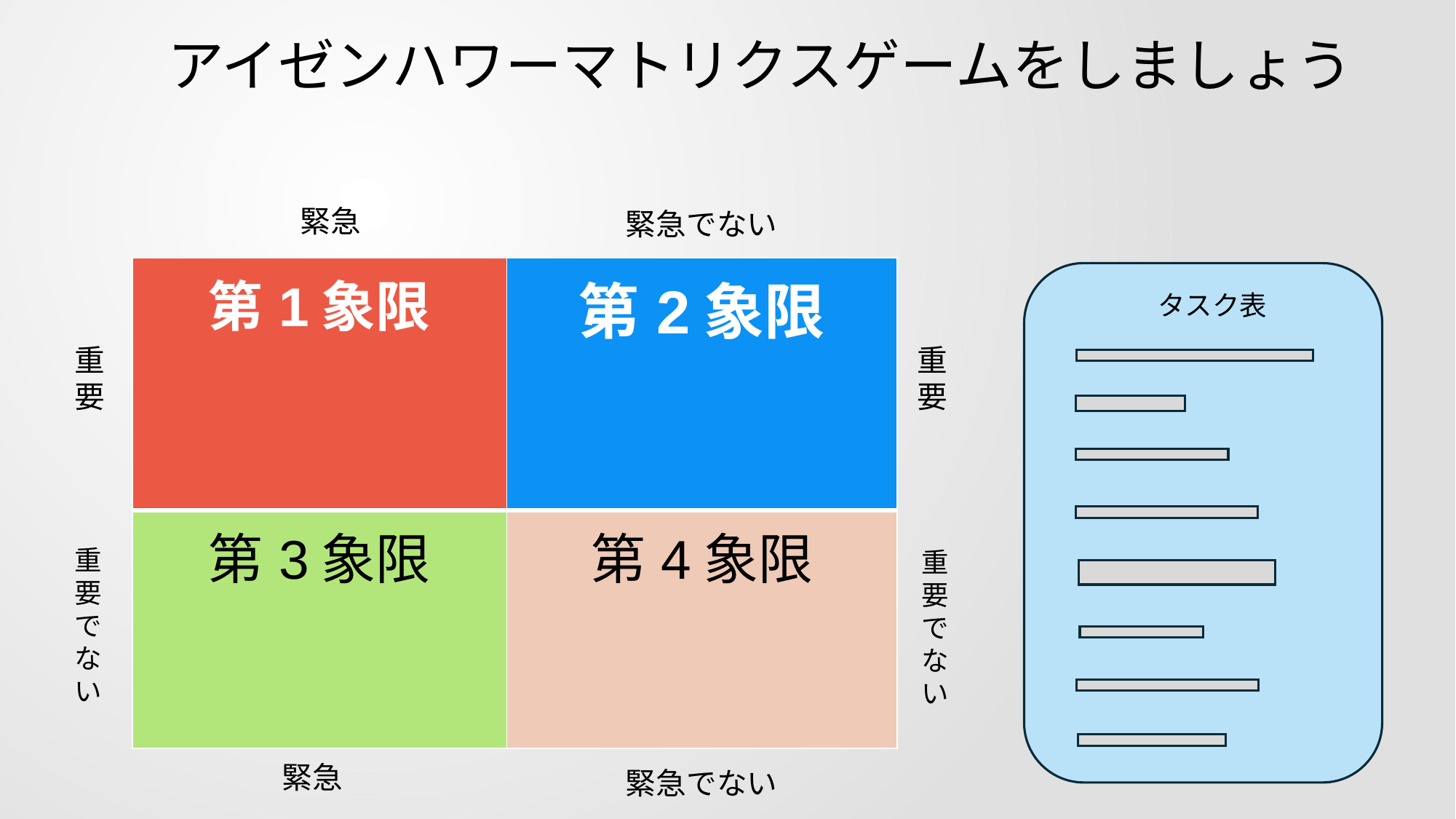

# アイゼンハワーマトリクスゲームをしましょう
緊急
緊急でない
| 第1象限 | 第2象限 |
| --- | --- |
| 第3象限 | 第4象限 |

タスク表
重要
重要

重要でない
重要でない

緊急
緊急でない